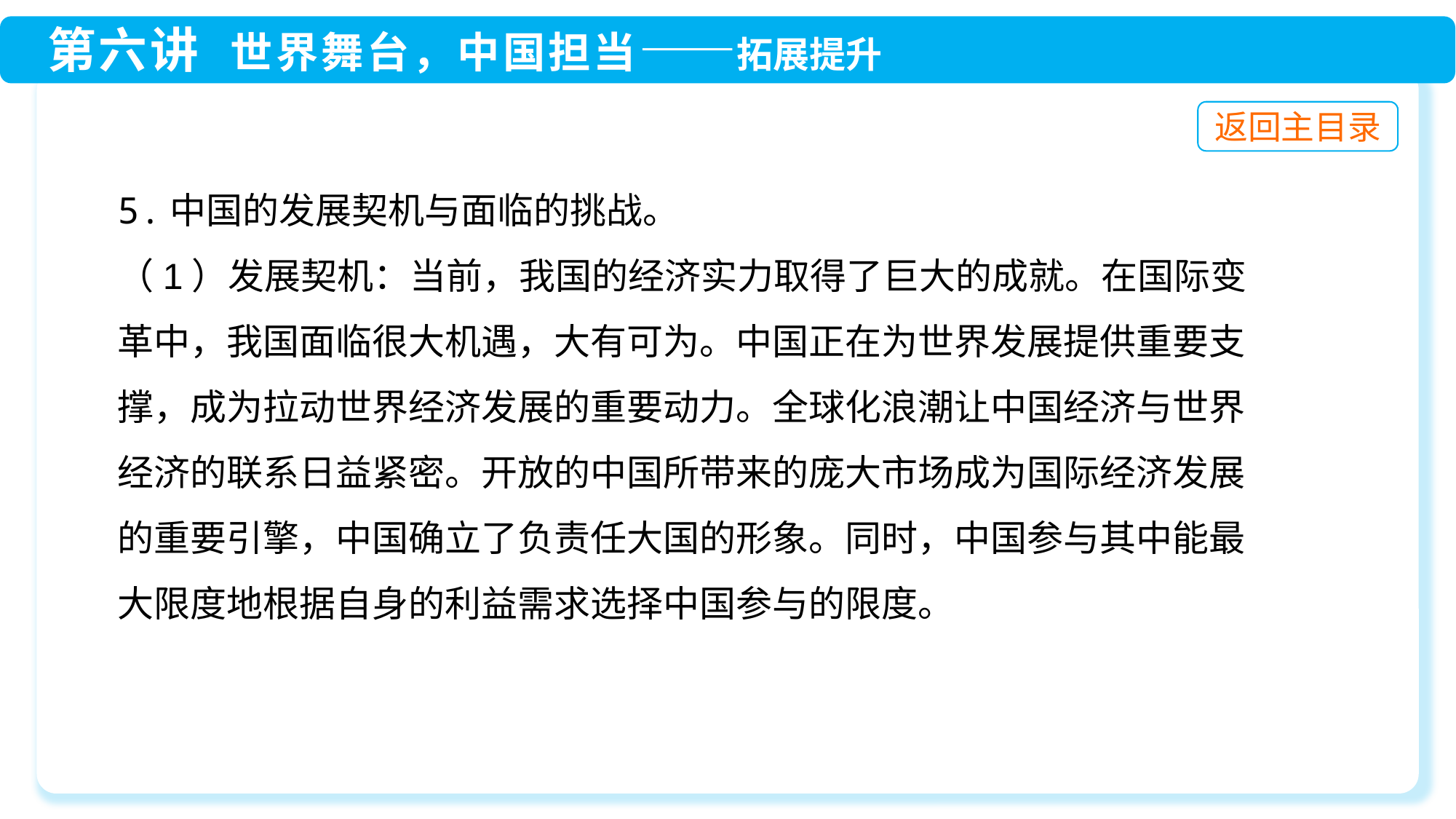

5.中国的发展契机与面临的挑战。
（1）发展契机：当前，我国的经济实力取得了巨大的成就。在国际变革中，我国面临很大机遇，大有可为。中国正在为世界发展提供重要支撑，成为拉动世界经济发展的重要动力。全球化浪潮让中国经济与世界经济的联系日益紧密。开放的中国所带来的庞大市场成为国际经济发展的重要引擎，中国确立了负责任大国的形象。同时，中国参与其中能最大限度地根据自身的利益需求选择中国参与的限度。